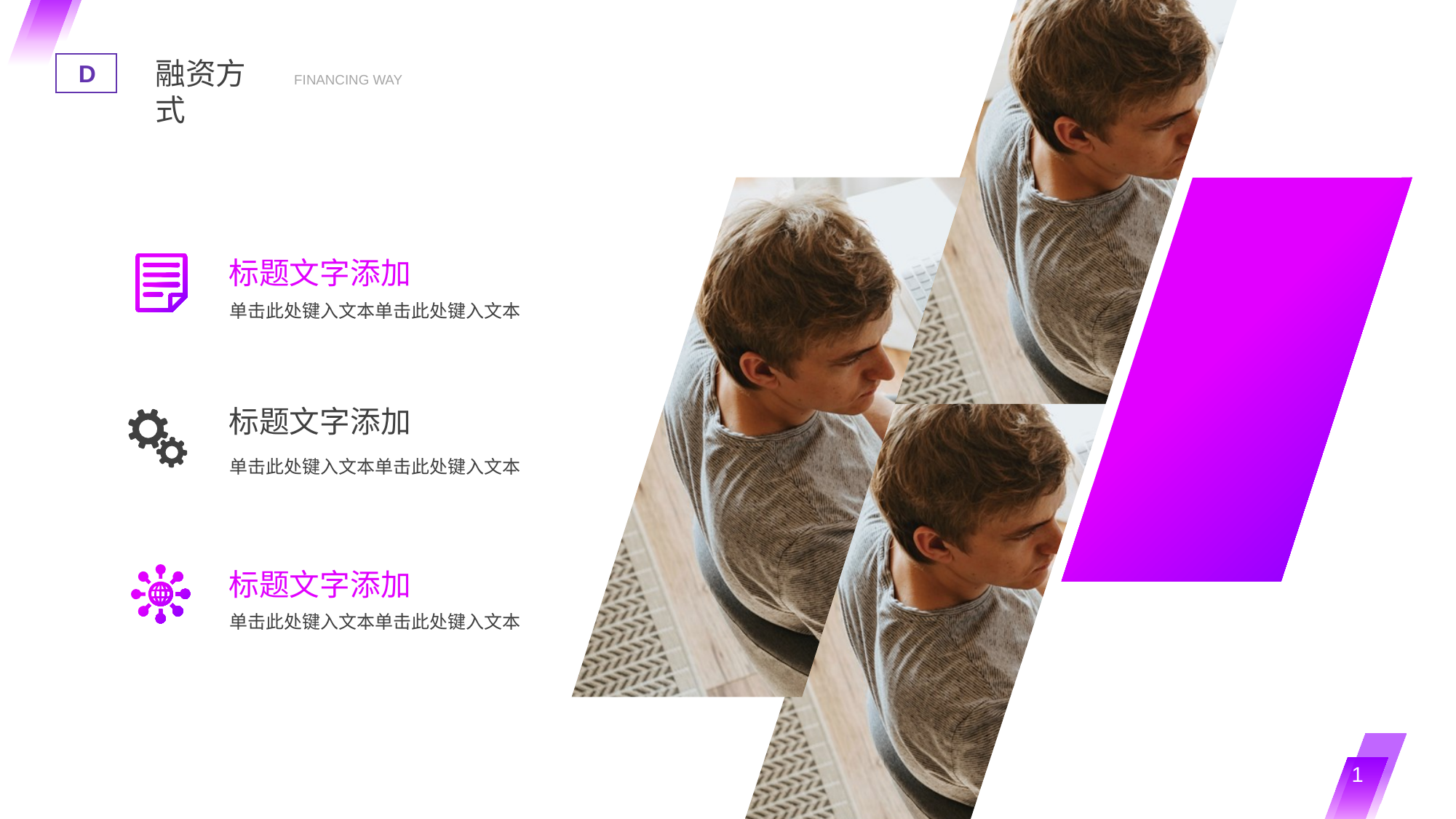

融资方式
D

FINANCING WAY
标题文字添加
单击此处键入文本单击此处键入文本

标题文字添加
单击此处键入文本单击此处键入文本

标题文字添加
单击此处键入文本单击此处键入文本

1